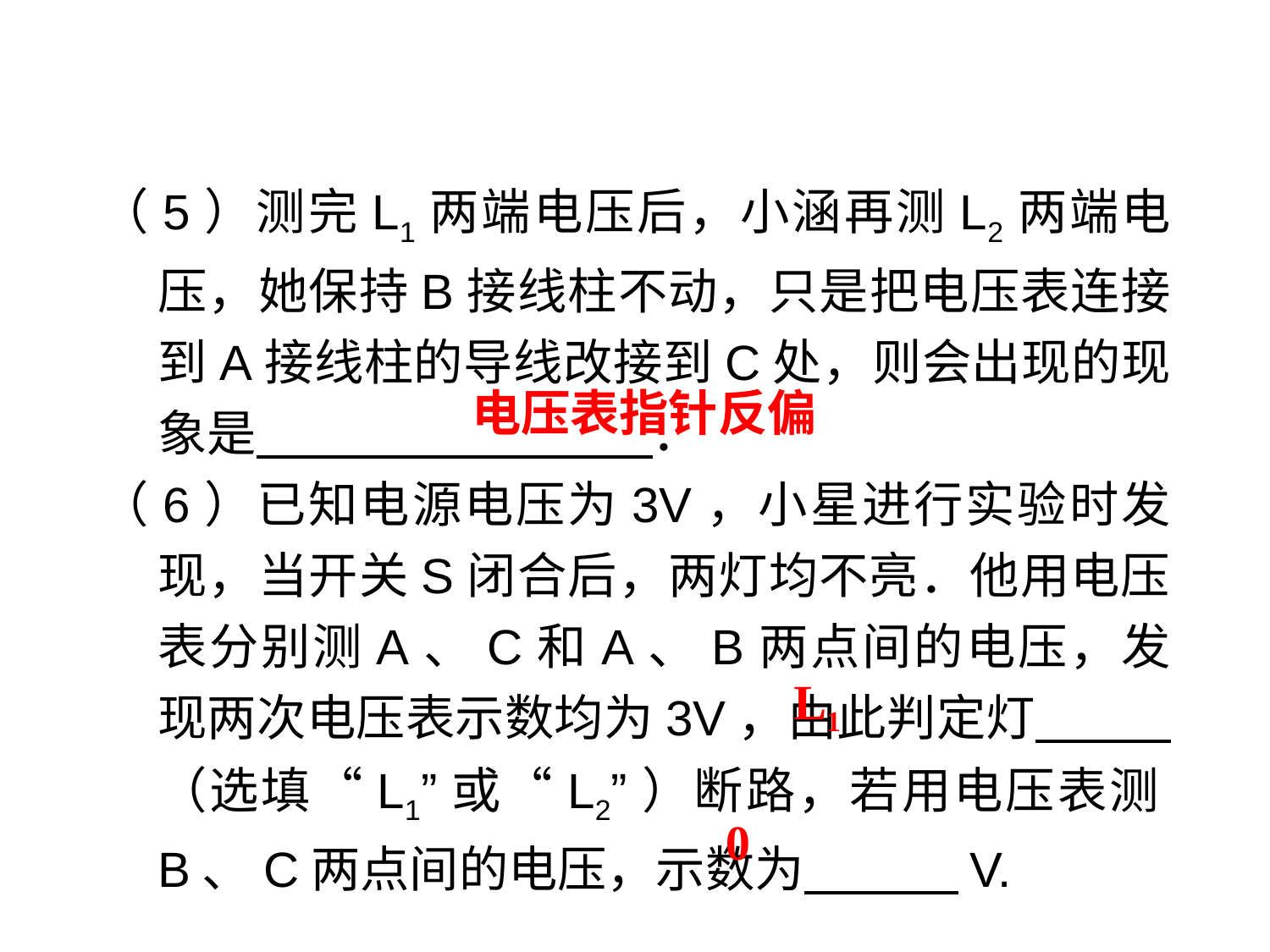

（5）测完L1两端电压后，小涵再测L2两端电压，她保持B接线柱不动，只是把电压表连接到A接线柱的导线改接到C处，则会出现的现象是                                    ．
（6）已知电源电压为3V，小星进行实验时发现，当开关S闭合后，两灯均不亮．他用电压表分别测A、C和A、B两点间的电压，发现两次电压表示数均为3V，由此判定灯             （选填“L1”或“L2”）断路，若用电压表测B、C两点间的电压，示数为              V.
电压表指针反偏
L1
0